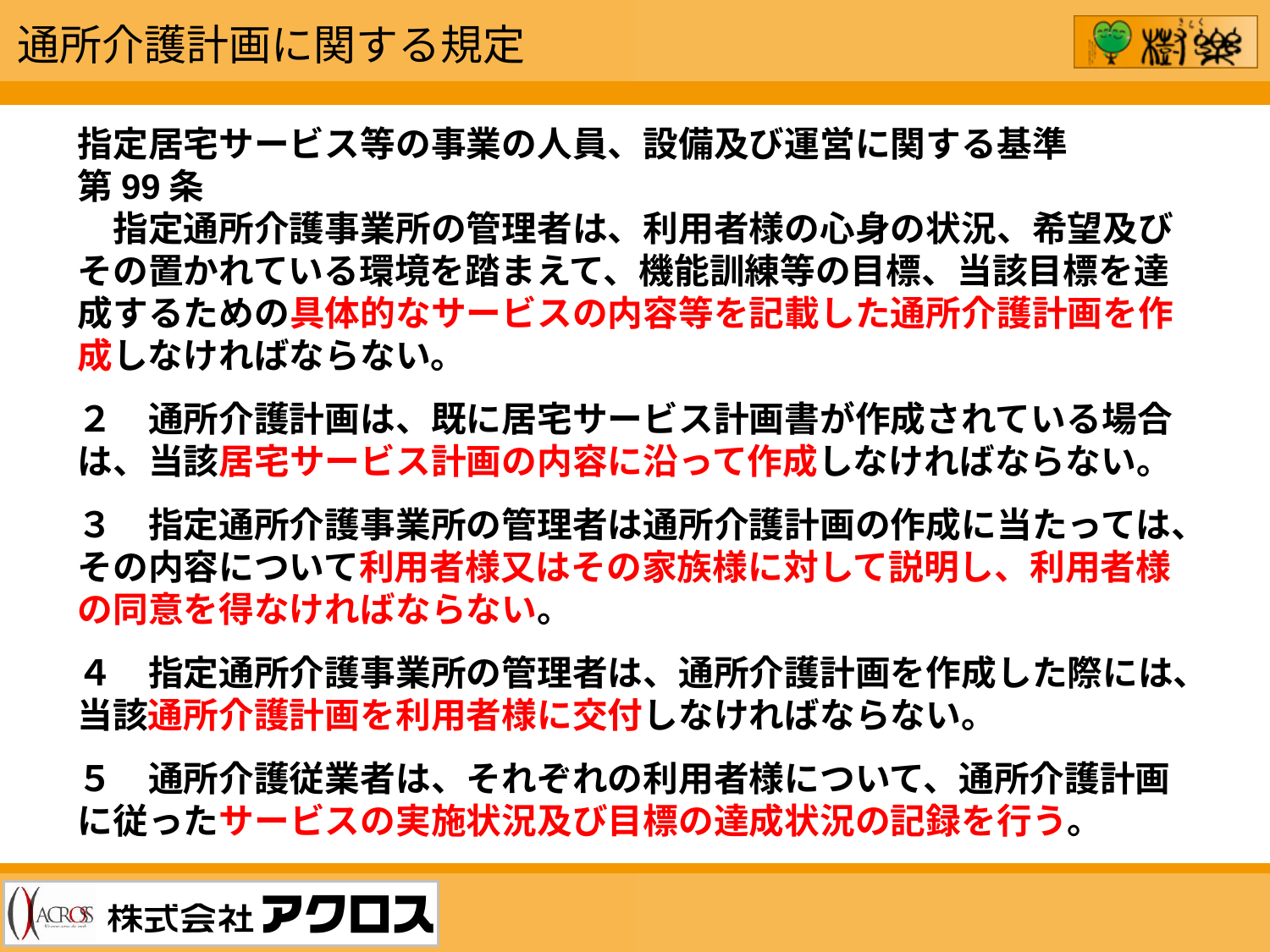

通所介護計画に関する規定
指定居宅サービス等の事業の人員、設備及び運営に関する基準
第99条
　指定通所介護事業所の管理者は、利用者様の心身の状況、希望及びその置かれている環境を踏まえて、機能訓練等の目標、当該目標を達成するための具体的なサービスの内容等を記載した通所介護計画を作成しなければならない。

２　通所介護計画は、既に居宅サービス計画書が作成されている場合は、当該居宅サービス計画の内容に沿って作成しなければならない。

３　指定通所介護事業所の管理者は通所介護計画の作成に当たっては、その内容について利用者様又はその家族様に対して説明し、利用者様の同意を得なければならない。

４　指定通所介護事業所の管理者は、通所介護計画を作成した際には、当該通所介護計画を利用者様に交付しなければならない。

５　通所介護従業者は、それぞれの利用者様について、通所介護計画に従ったサービスの実施状況及び目標の達成状況の記録を行う。